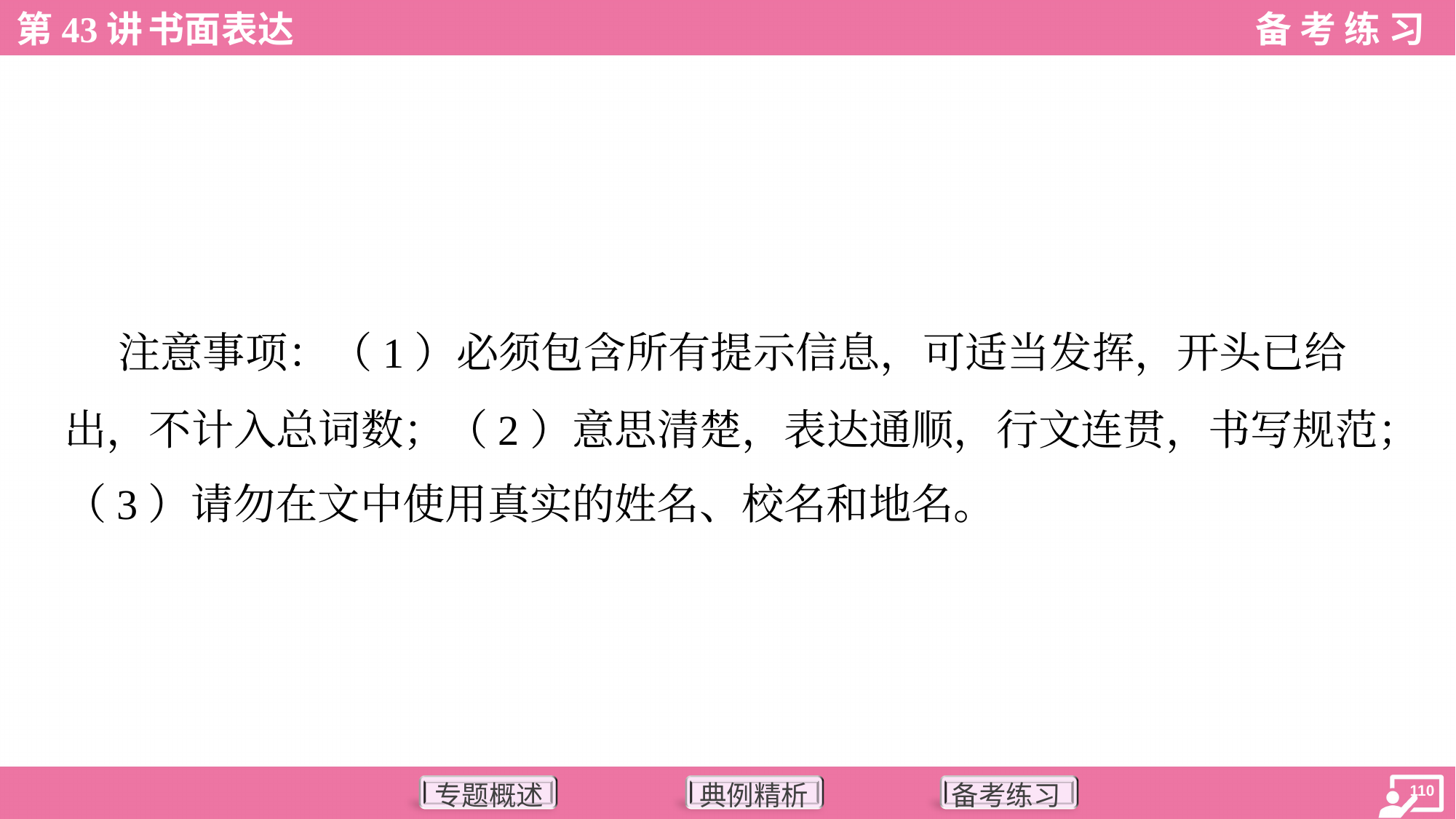

注意事项：（1）必须包含所有提示信息，可适当发挥，开头已给
出，不计入总词数；（2）意思清楚，表达通顺，行文连贯，书写规范；
（3）请勿在文中使用真实的姓名、校名和地名。